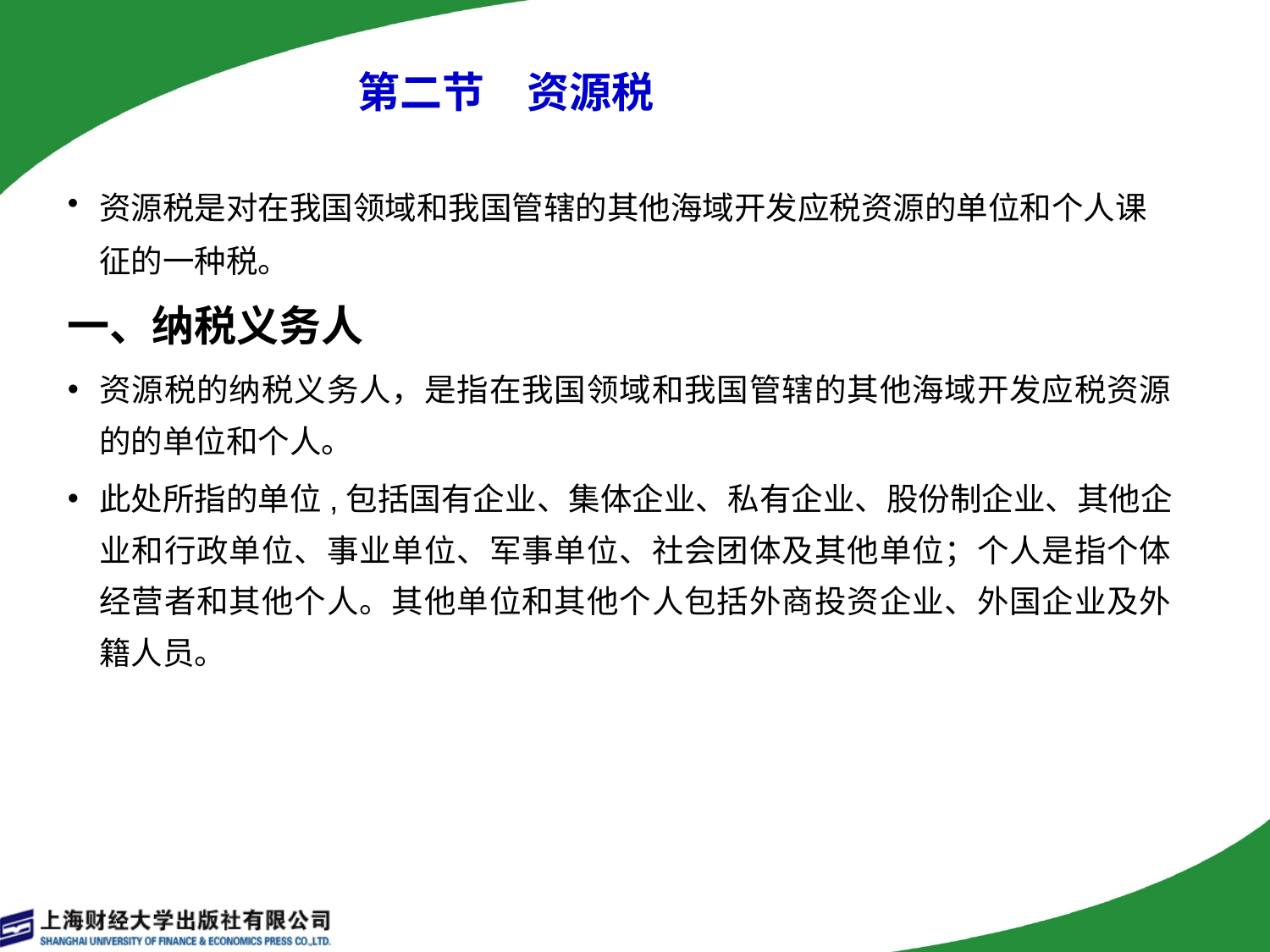

# 第二节　资源税
资源税是对在我国领域和我国管辖的其他海域开发应税资源的单位和个人课征的一种税。
一、纳税义务人
资源税的纳税义务人，是指在我国领域和我国管辖的其他海域开发应税资源的的单位和个人。
此处所指的单位,包括国有企业、集体企业、私有企业、股份制企业、其他企业和行政单位、事业单位、军事单位、社会团体及其他单位；个人是指个体经营者和其他个人。其他单位和其他个人包括外商投资企业、外国企业及外籍人员。